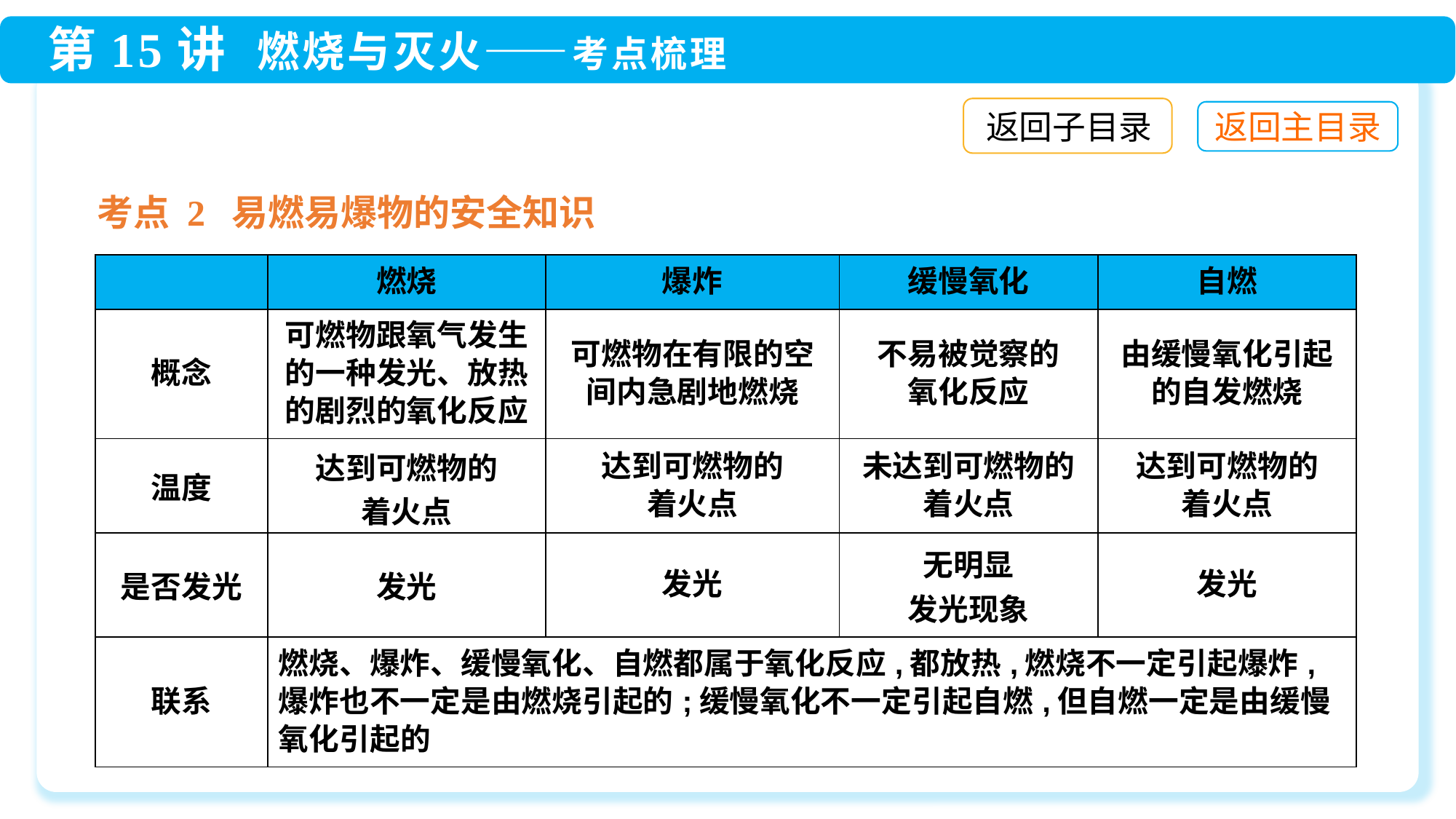

返回子目录
考点 2  易燃易爆物的安全知识
|  | 燃烧 | 爆炸 | 缓慢氧化 | 自燃 |
| --- | --- | --- | --- | --- |
| 概念 | 可燃物跟氧气发生的一种发光、放热的剧烈的氧化反应 | 可燃物在有限的空间内急剧地燃烧 | 不易被觉察的 氧化反应 | 由缓慢氧化引起的自发燃烧 |
| 温度 | 达到可燃物的 着火点 | 达到可燃物的 着火点 | 未达到可燃物的着火点 | 达到可燃物的 着火点 |
| 是否发光 | 发光 | 发光 | 无明显 发光现象 | 发光 |
| 联系 | 燃烧、爆炸、缓慢氧化、自燃都属于氧化反应,都放热,燃烧不一定引起爆炸,爆炸也不一定是由燃烧引起的;缓慢氧化不一定引起自燃,但自燃一定是由缓慢氧化引起的 |  |  |  |